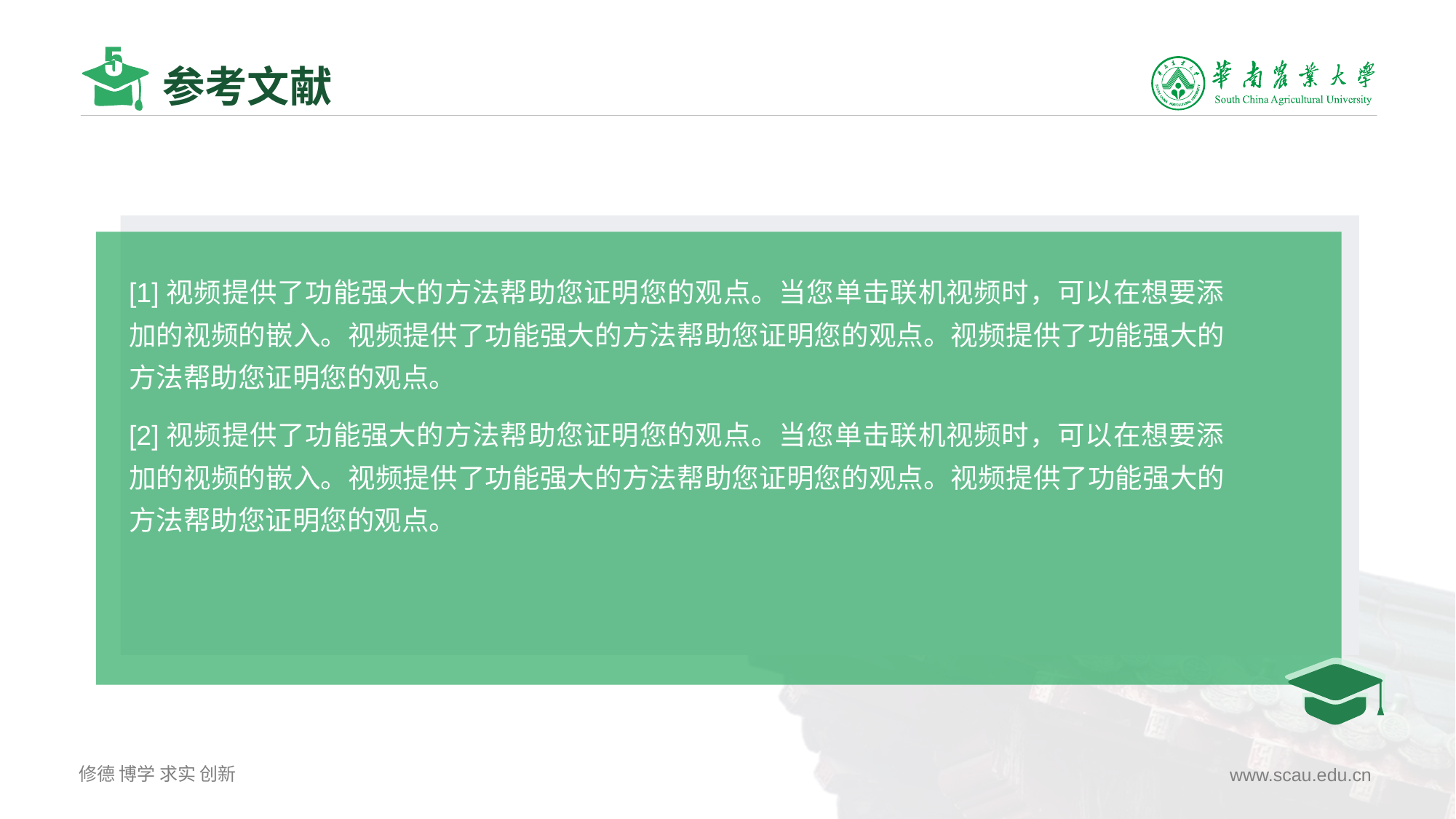

# 参考文献
[1]视频提供了功能强大的方法帮助您证明您的观点。当您单击联机视频时，可以在想要添加的视频的嵌入。视频提供了功能强大的方法帮助您证明您的观点。视频提供了功能强大的方法帮助您证明您的观点。
[2]视频提供了功能强大的方法帮助您证明您的观点。当您单击联机视频时，可以在想要添加的视频的嵌入。视频提供了功能强大的方法帮助您证明您的观点。视频提供了功能强大的方法帮助您证明您的观点。